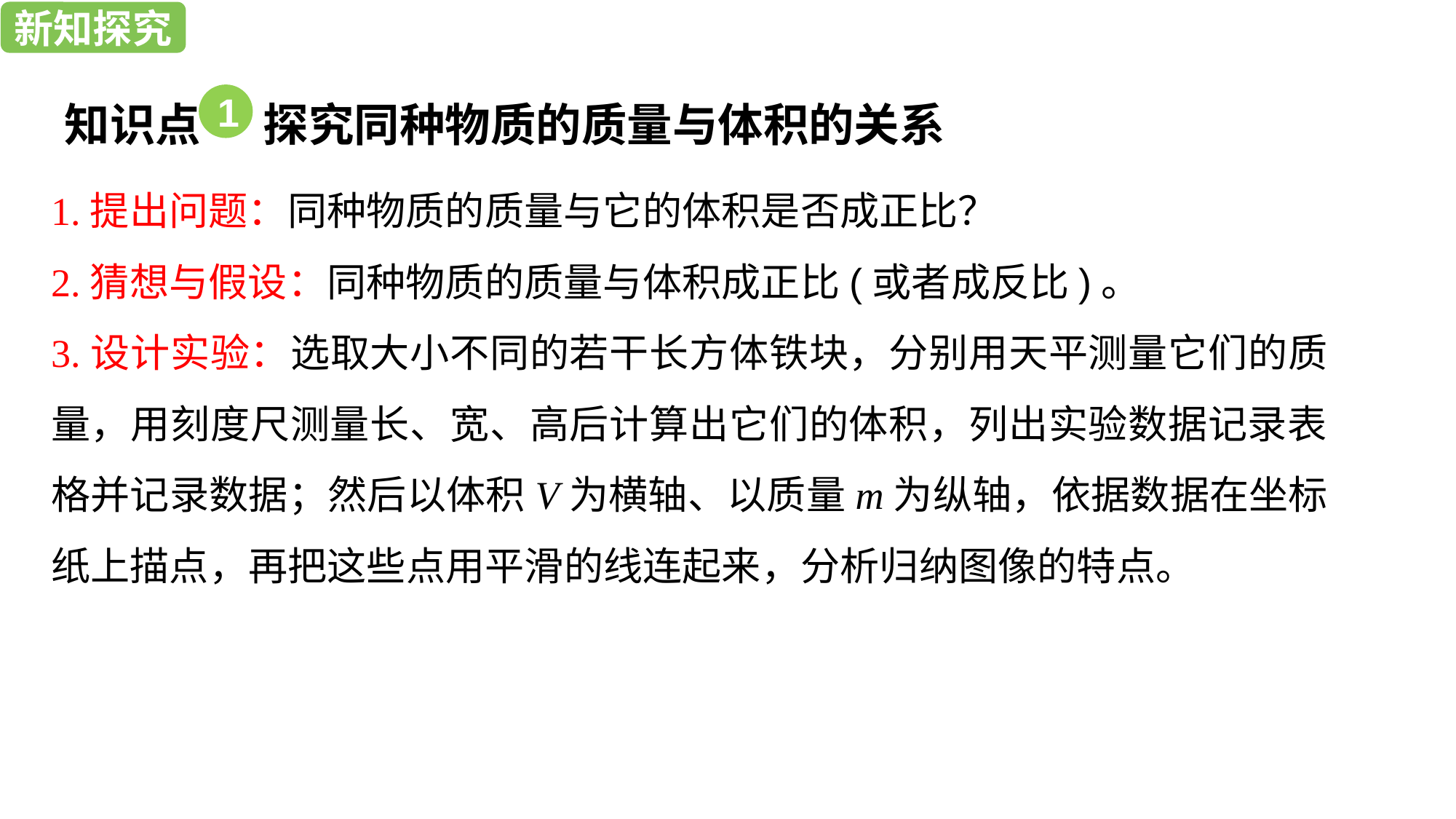

新知探究
新知探究
知识点      探究同种物质的质量与体积的关系
1
1.提出问题：同种物质的质量与它的体积是否成正比？
2.猜想与假设：同种物质的质量与体积成正比(或者成反比)。
3.设计实验：选取大小不同的若干长方体铁块，分别用天平测量它们的质量，用刻度尺测量长、宽、高后计算出它们的体积，列出实验数据记录表格并记录数据；然后以体积V为横轴、以质量m为纵轴，依据数据在坐标纸上描点，再把这些点用平滑的线连起来，分析归纳图像的特点。